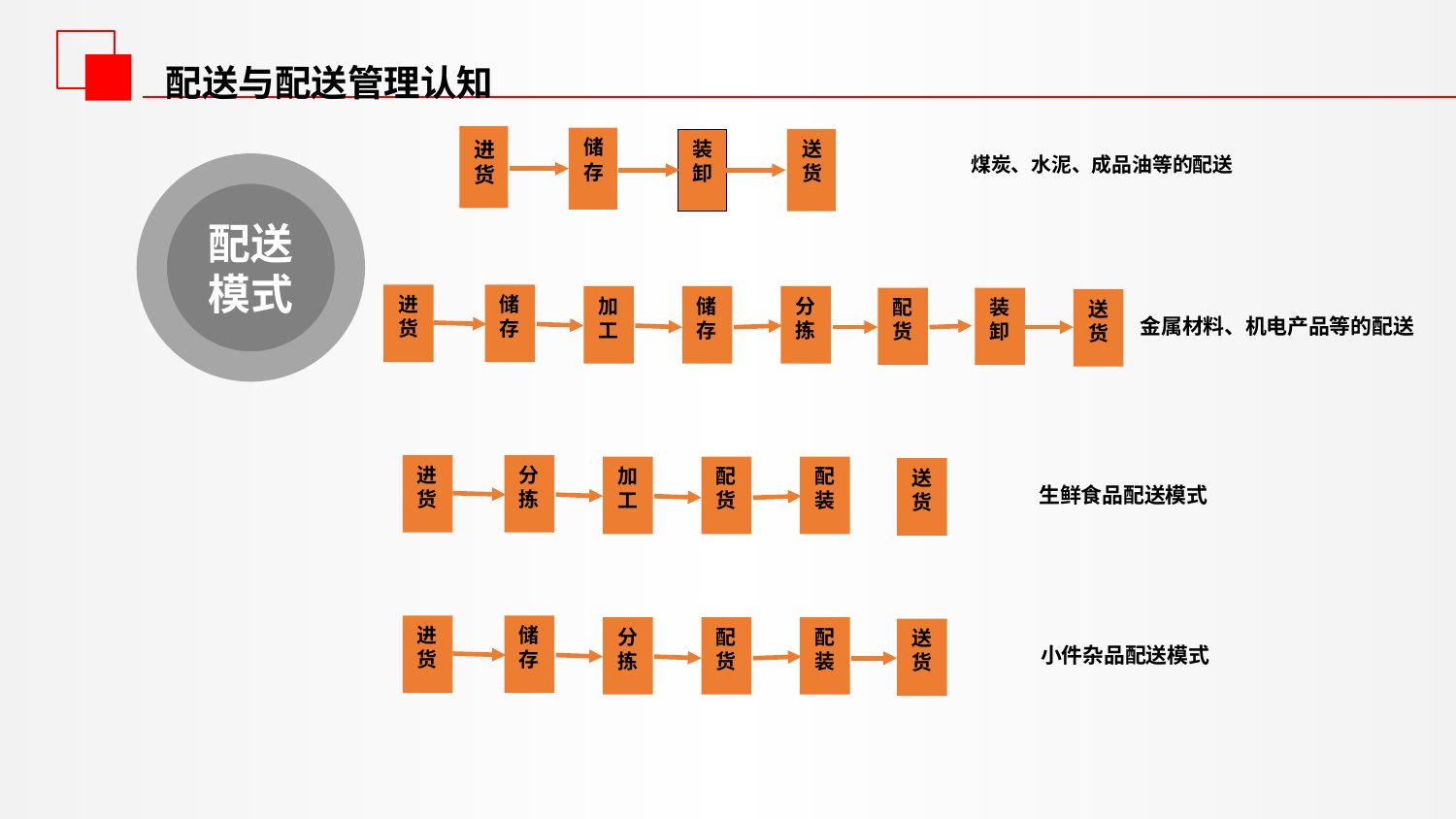

配送与配送管理认知

储存
进货
装卸
送货
煤炭、水泥、成品油等的配送
配送模式
进货
储存
加工
储存
分拣
配货
装卸
送货
金属材料、机电产品等的配送
进货
分拣
加工
配货
配装
送货
生鲜食品配送模式
进货
储存
分拣
配货
配装
送货
小件杂品配送模式